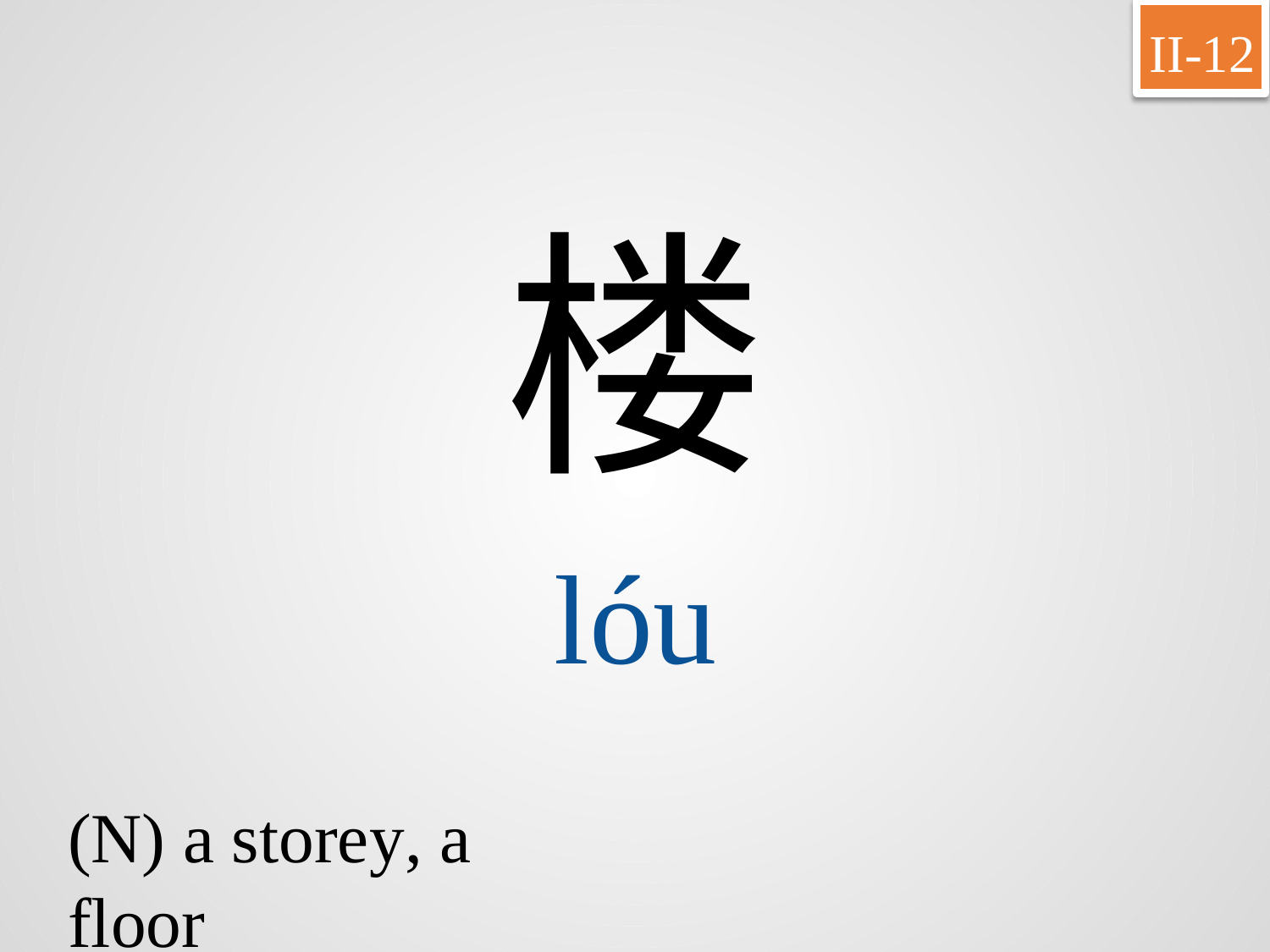

II-12

楼
lóu
(N) a storey, a floor